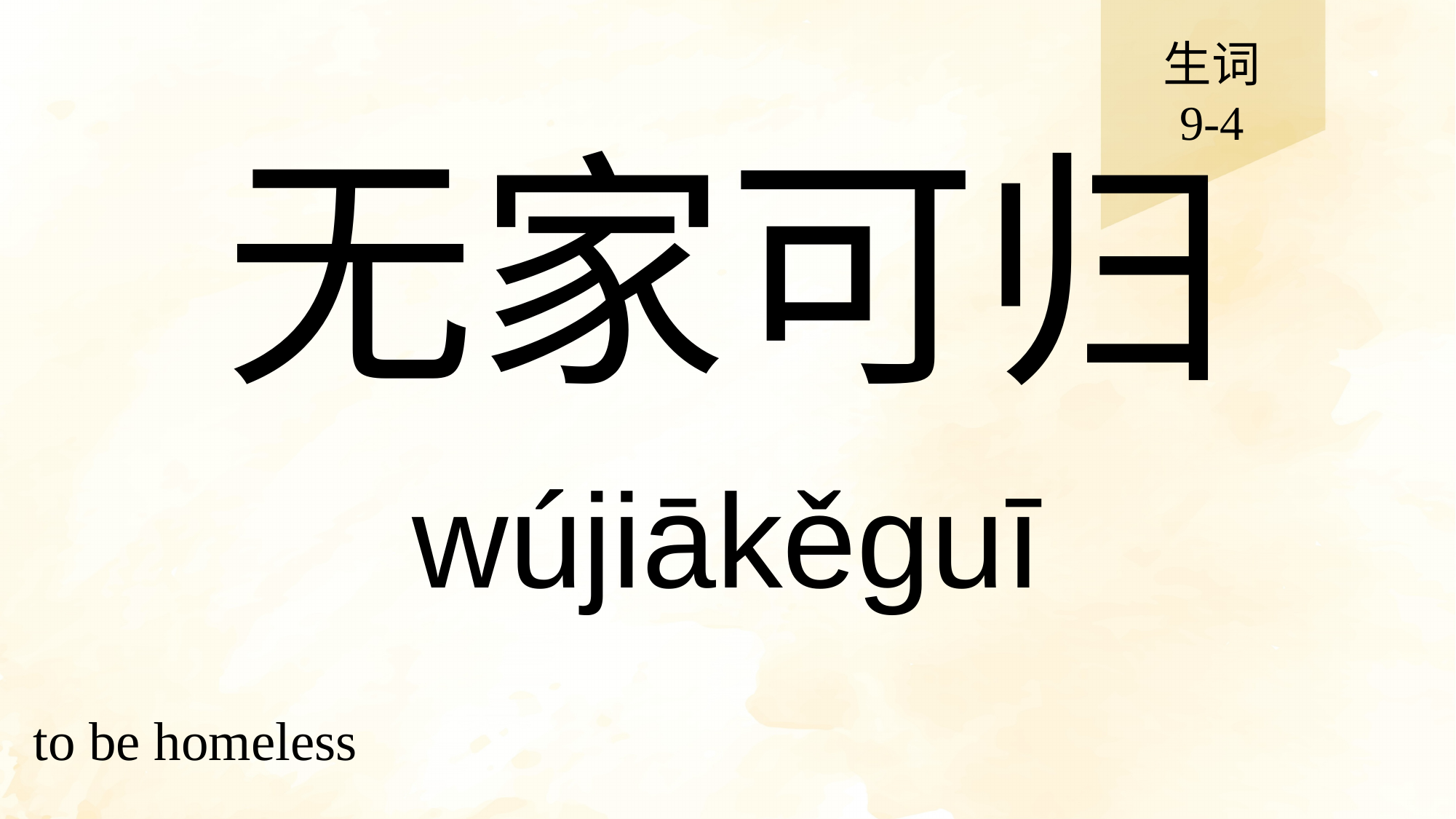

生词
9-4
# 无家可归
wújiākěguī
to be homeless